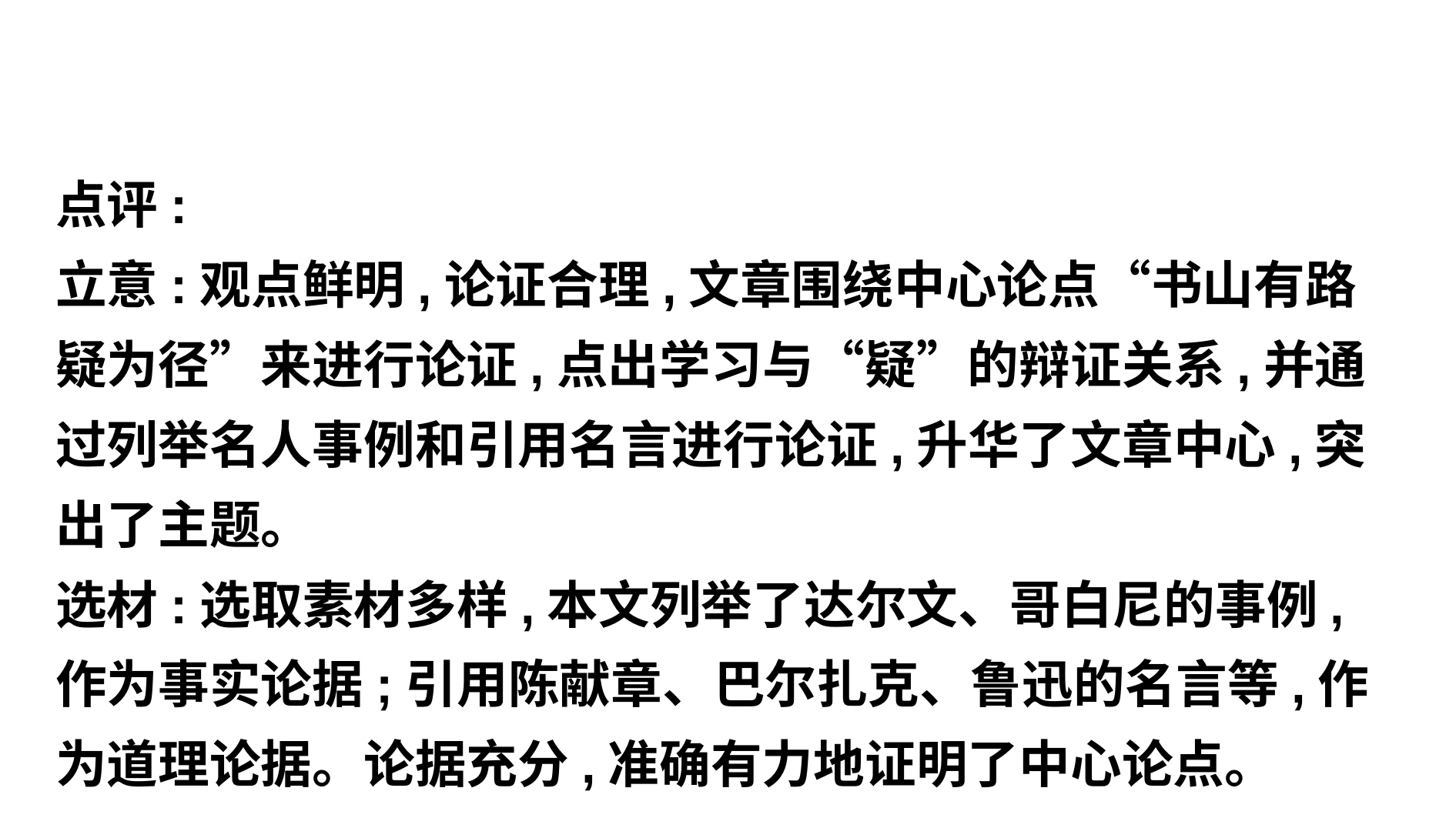

点评:
立意:观点鲜明,论证合理,文章围绕中心论点“书山有路疑为径”来进行论证,点出学习与“疑”的辩证关系,并通过列举名人事例和引用名言进行论证,升华了文章中心,突出了主题。
选材:选取素材多样,本文列举了达尔文、哥白尼的事例,作为事实论据;引用陈献章、巴尔扎克、鲁迅的名言等,作为道理论据。论据充分,准确有力地证明了中心论点。